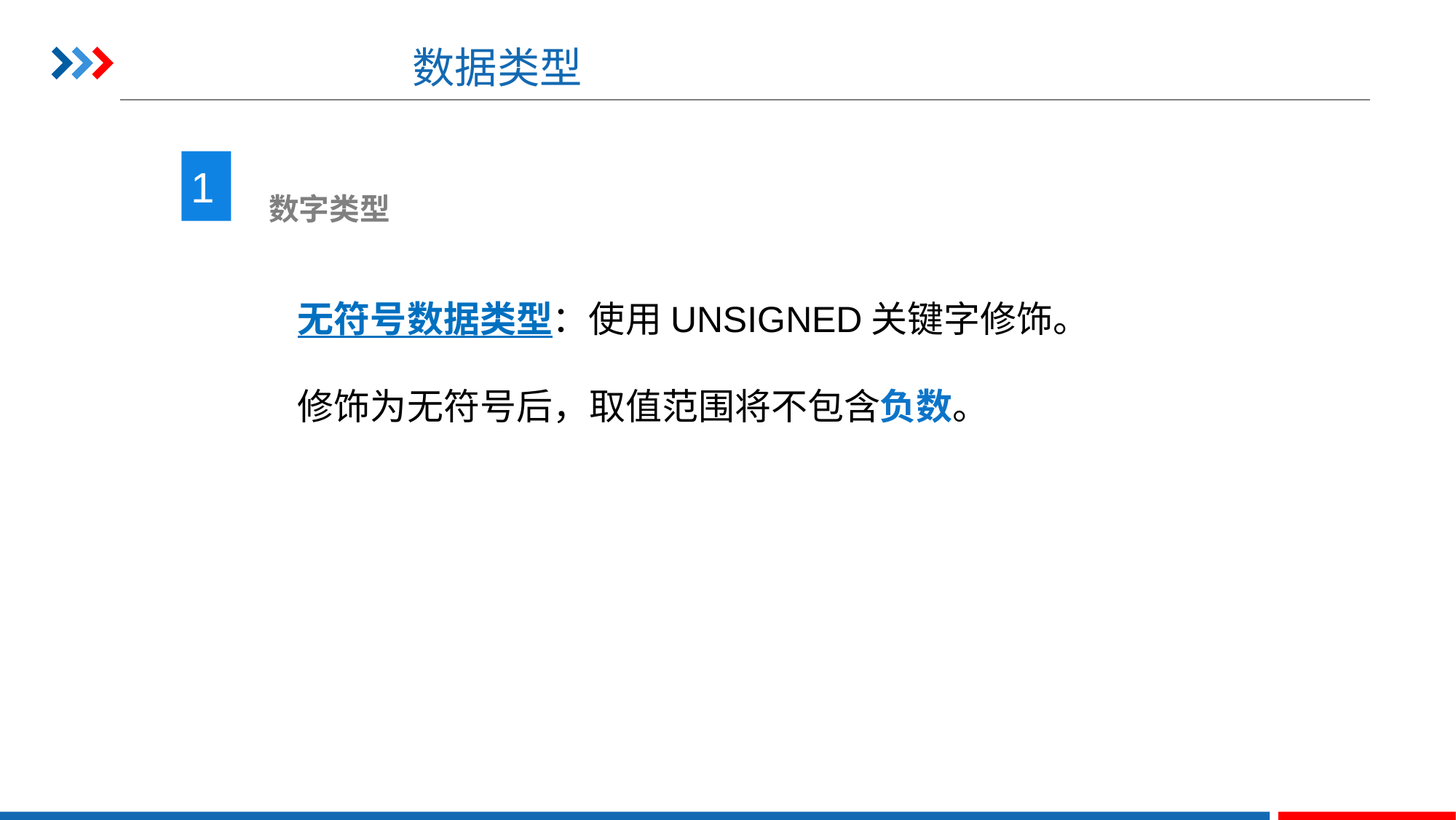

# 数据类型

1
  数字类型
无符号数据类型：使用UNSIGNED关键字修饰。
修饰为无符号后，取值范围将不包含负数。